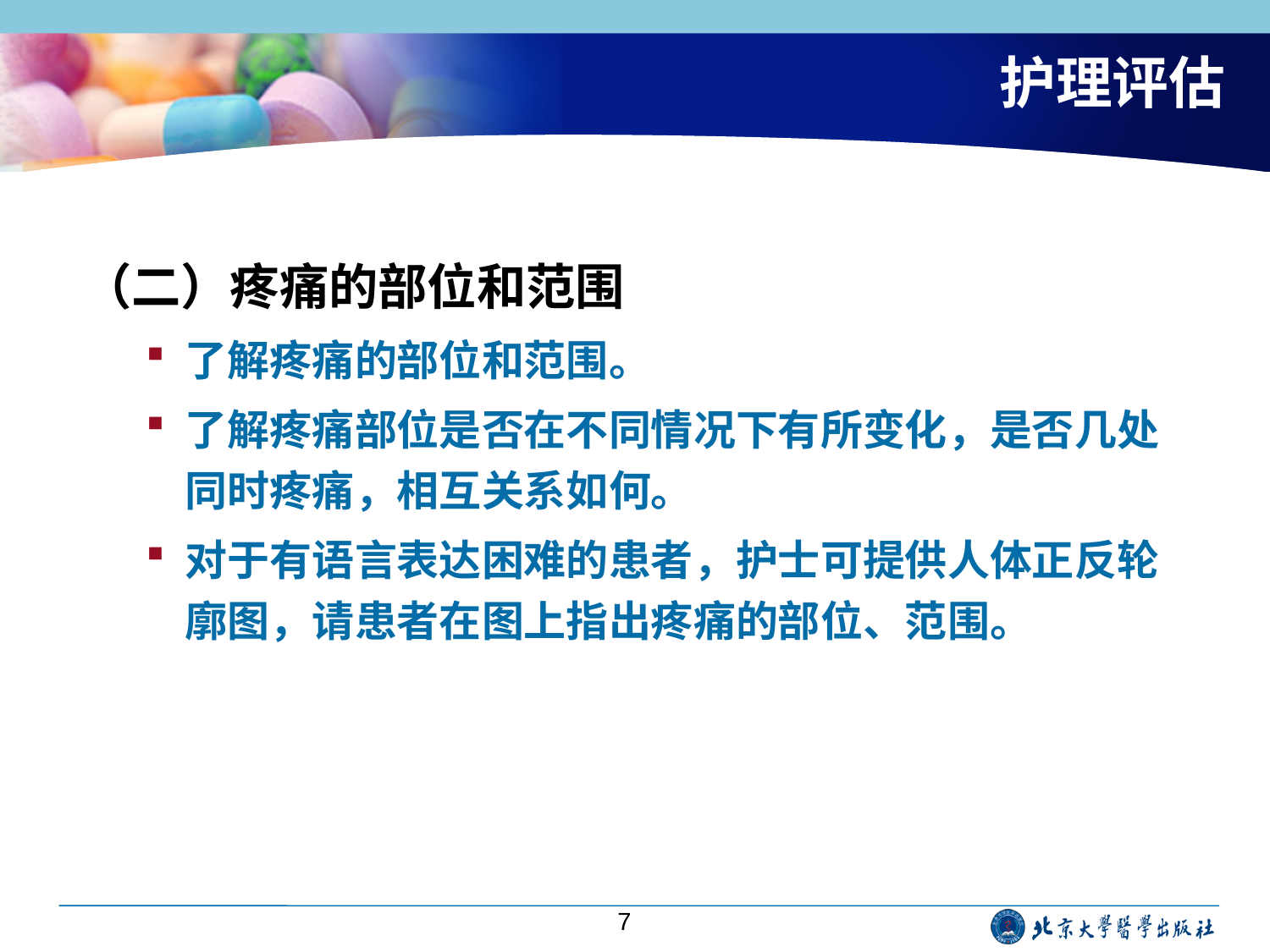

# 护理评估

（二）疼痛的部位和范围
了解疼痛的部位和范围。
了解疼痛部位是否在不同情况下有所变化，是否几处同时疼痛，相互关系如何。
对于有语言表达困难的患者，护士可提供人体正反轮廓图，请患者在图上指出疼痛的部位、范围。
7